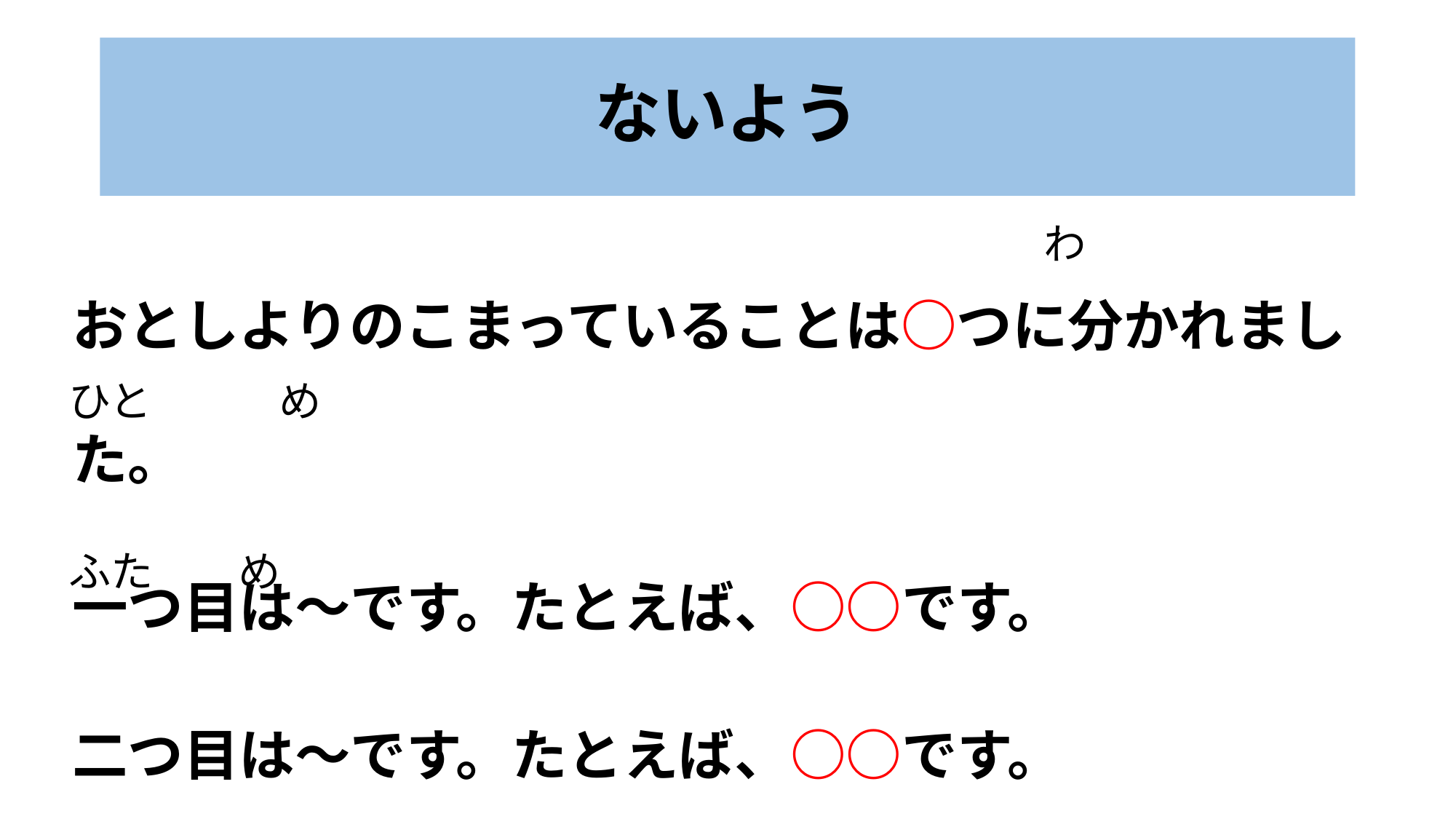

# ないよう
わ
おとしよりのこまっていることは○つに分かれました。
一つ目は～です。たとえば、○○です。
二つ目は～です。たとえば、○○です。
ひと　　　め
ふた　　め